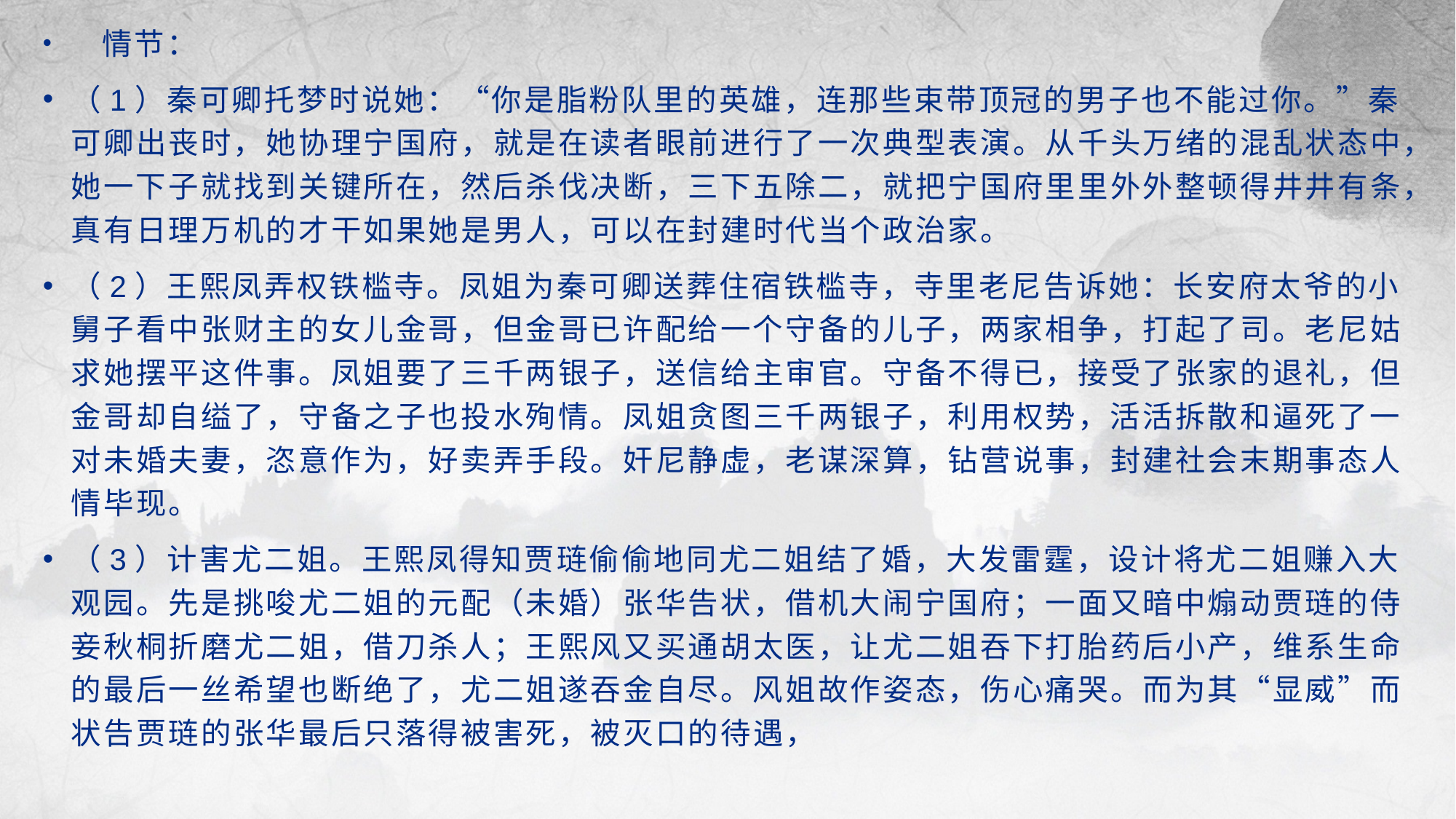

情节：
（1）秦可卿托梦时说她：“你是脂粉队里的英雄，连那些束带顶冠的男子也不能过你。”秦可卿出丧时，她协理宁国府，就是在读者眼前进行了一次典型表演。从千头万绪的混乱状态中，她一下子就找到关键所在，然后杀伐决断，三下五除二，就把宁国府里里外外整顿得井井有条，真有日理万机的才干如果她是男人，可以在封建时代当个政治家。
（2）王熙凤弄权铁槛寺。凤姐为秦可卿送葬住宿铁槛寺，寺里老尼告诉她：长安府太爷的小舅子看中张财主的女儿金哥，但金哥已许配给一个守备的儿子，两家相争，打起了司。老尼姑求她摆平这件事。凤姐要了三千两银子，送信给主审官。守备不得已，接受了张家的退礼，但金哥却自缢了，守备之子也投水殉情。凤姐贪图三千两银子，利用权势，活活拆散和逼死了一对未婚夫妻，恣意作为，好卖弄手段。奸尼静虚，老谋深算，钻营说事，封建社会末期事态人情毕现。
（3）计害尤二姐。王熙凤得知贾琏偷偷地同尤二姐结了婚，大发雷霆，设计将尤二姐赚入大观园。先是挑唆尤二姐的元配（未婚）张华告状，借机大闹宁国府；一面又暗中煽动贾琏的侍妾秋桐折磨尤二姐，借刀杀人；王熙风又买通胡太医，让尤二姐吞下打胎药后小产，维系生命的最后一丝希望也断绝了，尤二姐遂吞金自尽。风姐故作姿态，伤心痛哭。而为其“显威”而状告贾琏的张华最后只落得被害死，被灭口的待遇，